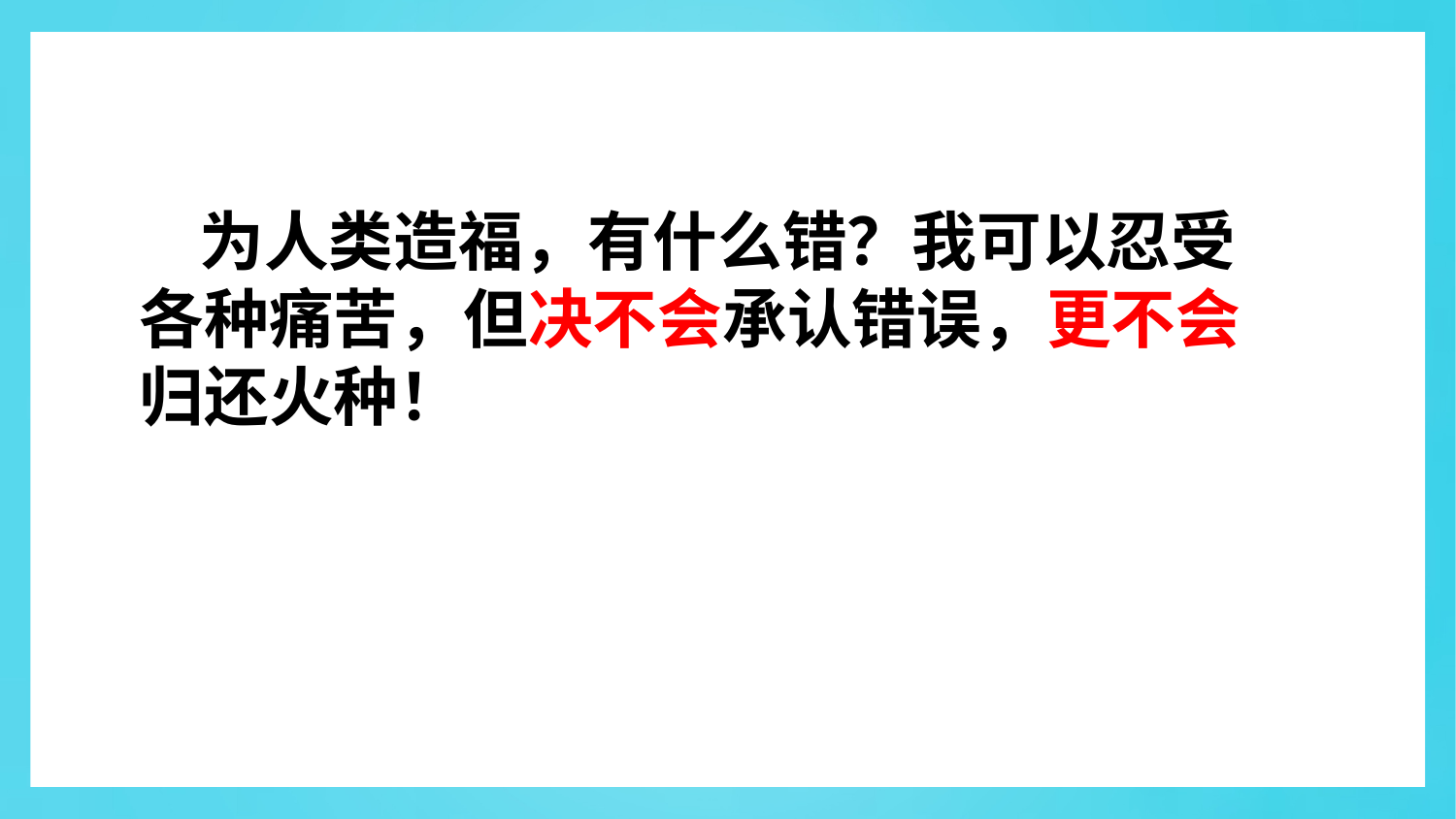

为人类造福，有什么错？我可以忍受各种痛苦，但决不会承认错误，更不会归还火种！